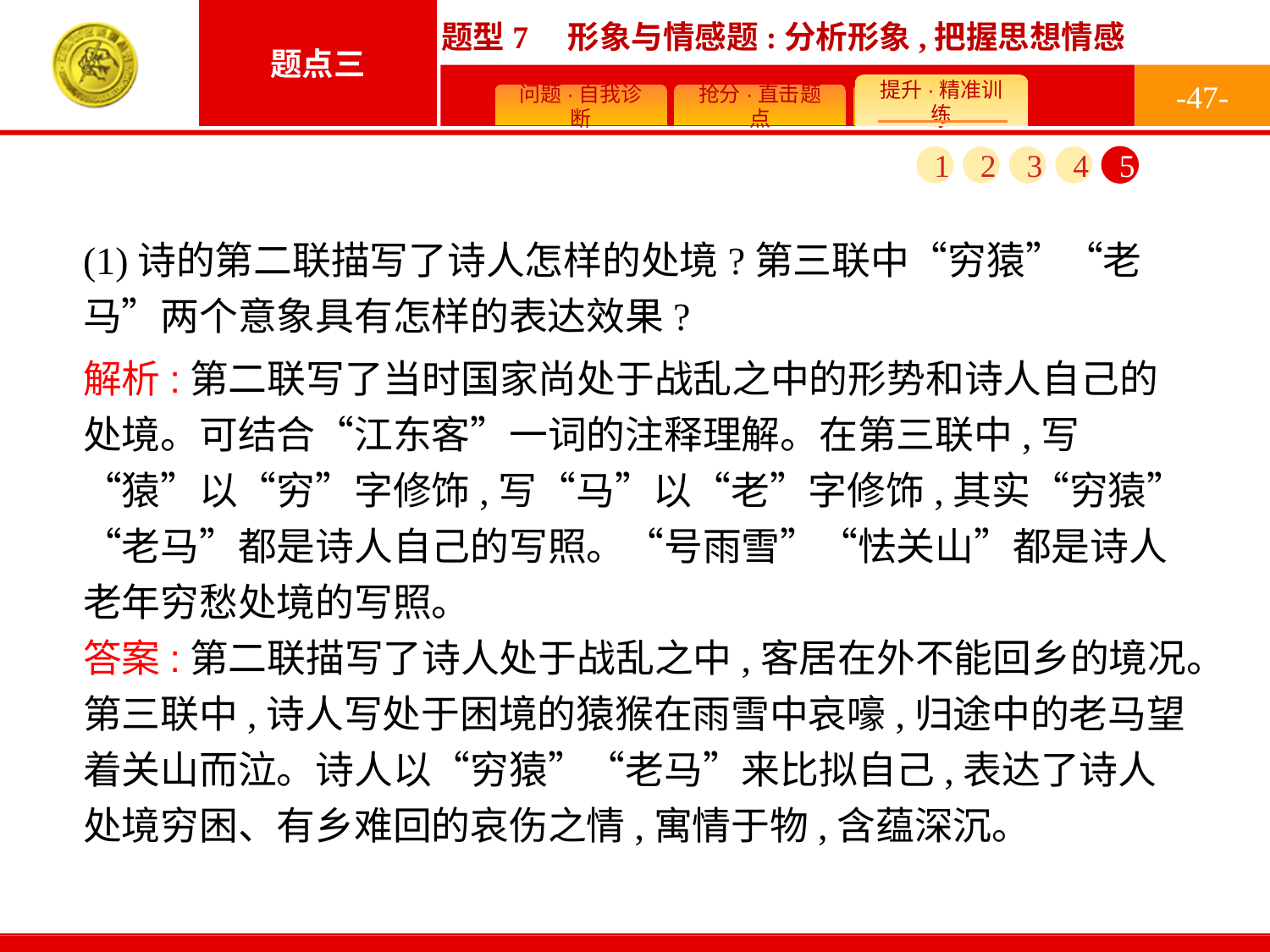

-47-
1
2
3
4
5
(1)诗的第二联描写了诗人怎样的处境?第三联中“穷猿”“老马”两个意象具有怎样的表达效果?
解析:第二联写了当时国家尚处于战乱之中的形势和诗人自己的处境。可结合“江东客”一词的注释理解。在第三联中,写“猿”以“穷”字修饰,写“马”以“老”字修饰,其实“穷猿”“老马”都是诗人自己的写照。“号雨雪”“怯关山”都是诗人老年穷愁处境的写照。
答案:第二联描写了诗人处于战乱之中,客居在外不能回乡的境况。第三联中,诗人写处于困境的猿猴在雨雪中哀嚎,归途中的老马望着关山而泣。诗人以“穷猿”“老马”来比拟自己,表达了诗人处境穷困、有乡难回的哀伤之情,寓情于物,含蕴深沉。